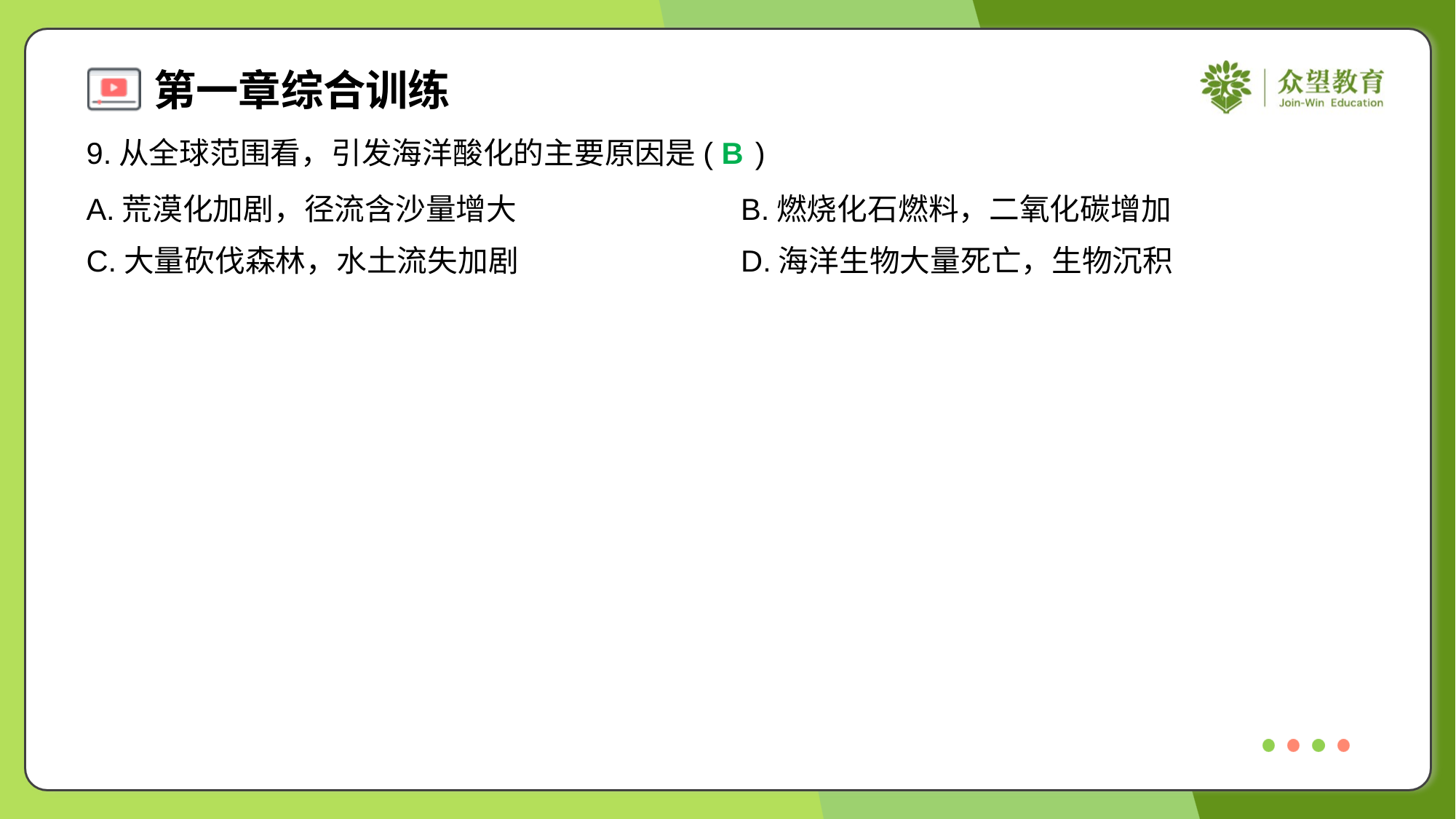

9.从全球范围看，引发海洋酸化的主要原因是(     )
B
A.荒漠化加剧，径流含沙量增大	B.燃烧化石燃料，二氧化碳增加
C.大量砍伐森林，水土流失加剧	D.海洋生物大量死亡，生物沉积